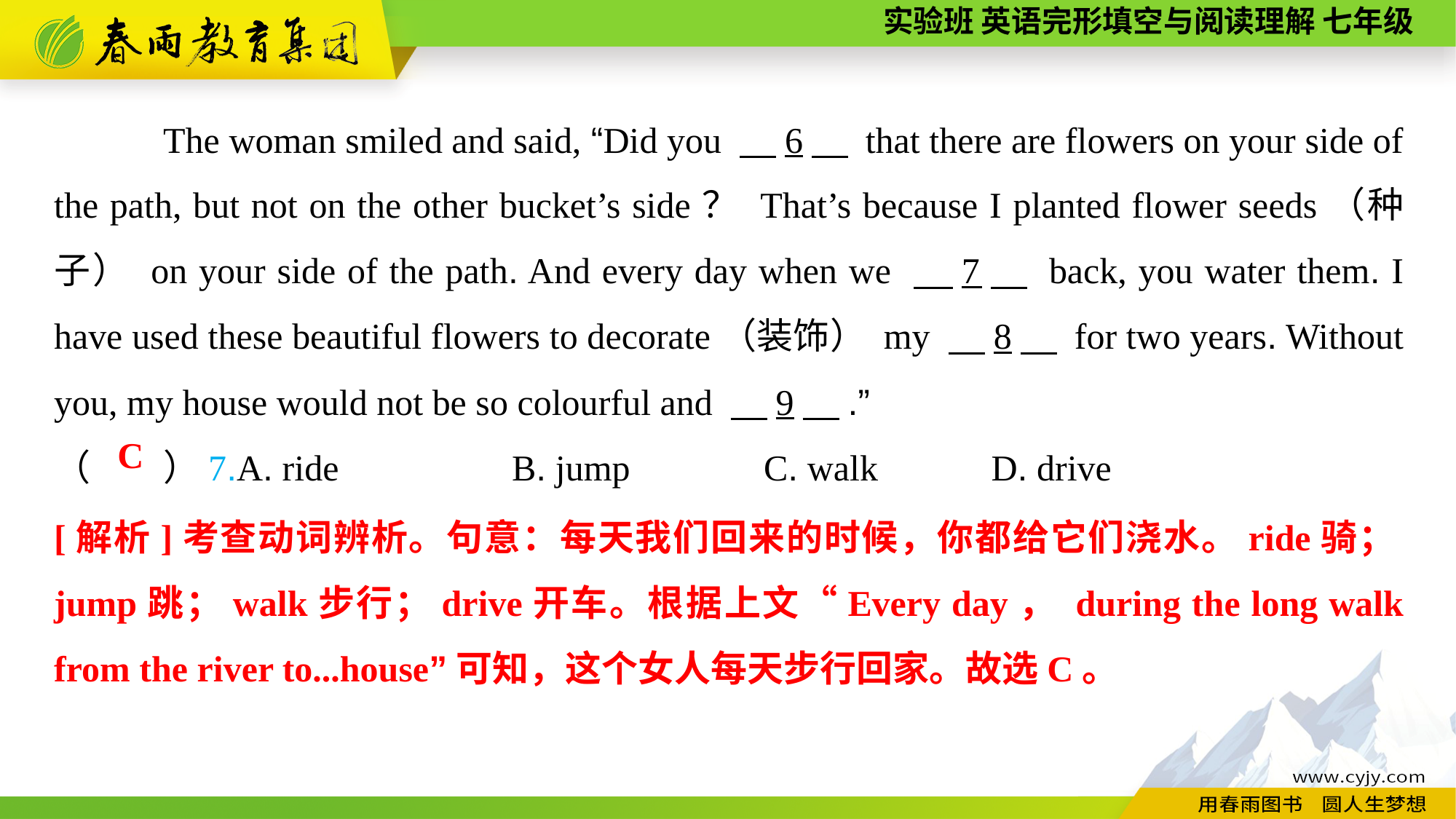

The woman smiled and said, “Did you 　6　 that there are flowers on your side of the path, but not on the other bucket’s side？ That’s because I planted flower seeds（种子） on your side of the path. And every day when we 　7　 back, you water them. I have used these beautiful flowers to decorate（装饰） my 　8　 for two years. Without you, my house would not be so colourful and 　9　.”
（　　）7.A. ride                   B. jump	      C. walk	       D. drive
C
[解析]考查动词辨析。句意：每天我们回来的时候，你都给它们浇水。ride骑；jump跳；walk步行；drive开车。根据上文“Every day， during the long walk from the river to...house”可知，这个女人每天步行回家。故选C。